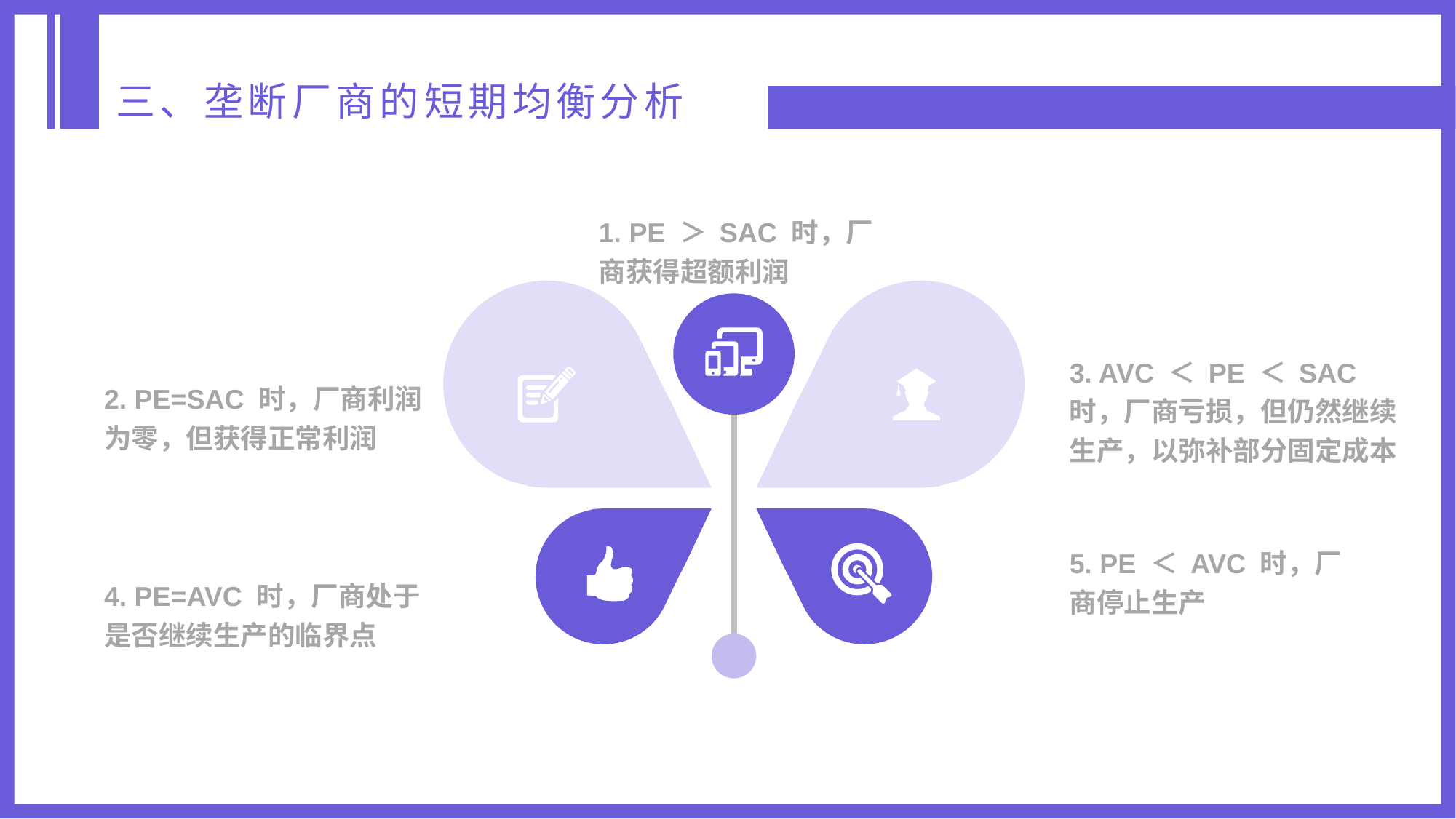

三、垄断厂商的短期均衡分析
1. PE ＞ SAC 时，厂商获得超额利润

3. AVC ＜ PE ＜ SAC 时，厂商亏损，但仍然继续生产，以弥补部分固定成本
2. PE=SAC 时，厂商利润为零，但获得正常利润

5. PE ＜ AVC 时，厂商停止生产
4. PE=AVC 时，厂商处于是否继续生产的临界点